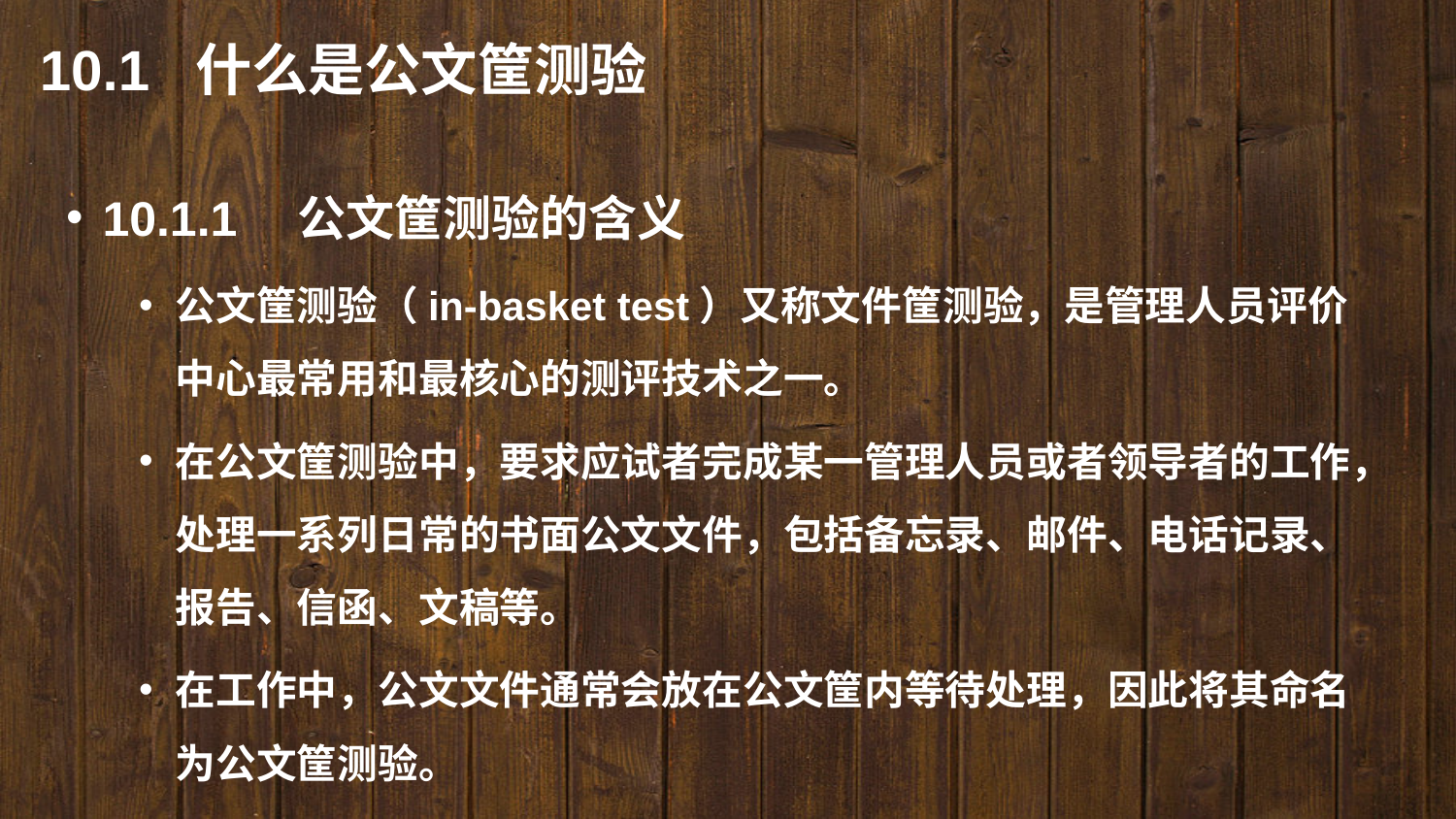

10.1  什么是公文筐测验
10.1.1　公文筐测验的含义
公文筐测验（in-basket test）又称文件筐测验，是管理人员评价中心最常用和最核心的测评技术之一。
在公文筐测验中，要求应试者完成某一管理人员或者领导者的工作，处理一系列日常的书面公文文件，包括备忘录、邮件、电话记录、报告、信函、文稿等。
在工作中，公文文件通常会放在公文筐内等待处理，因此将其命名为公文筐测验。